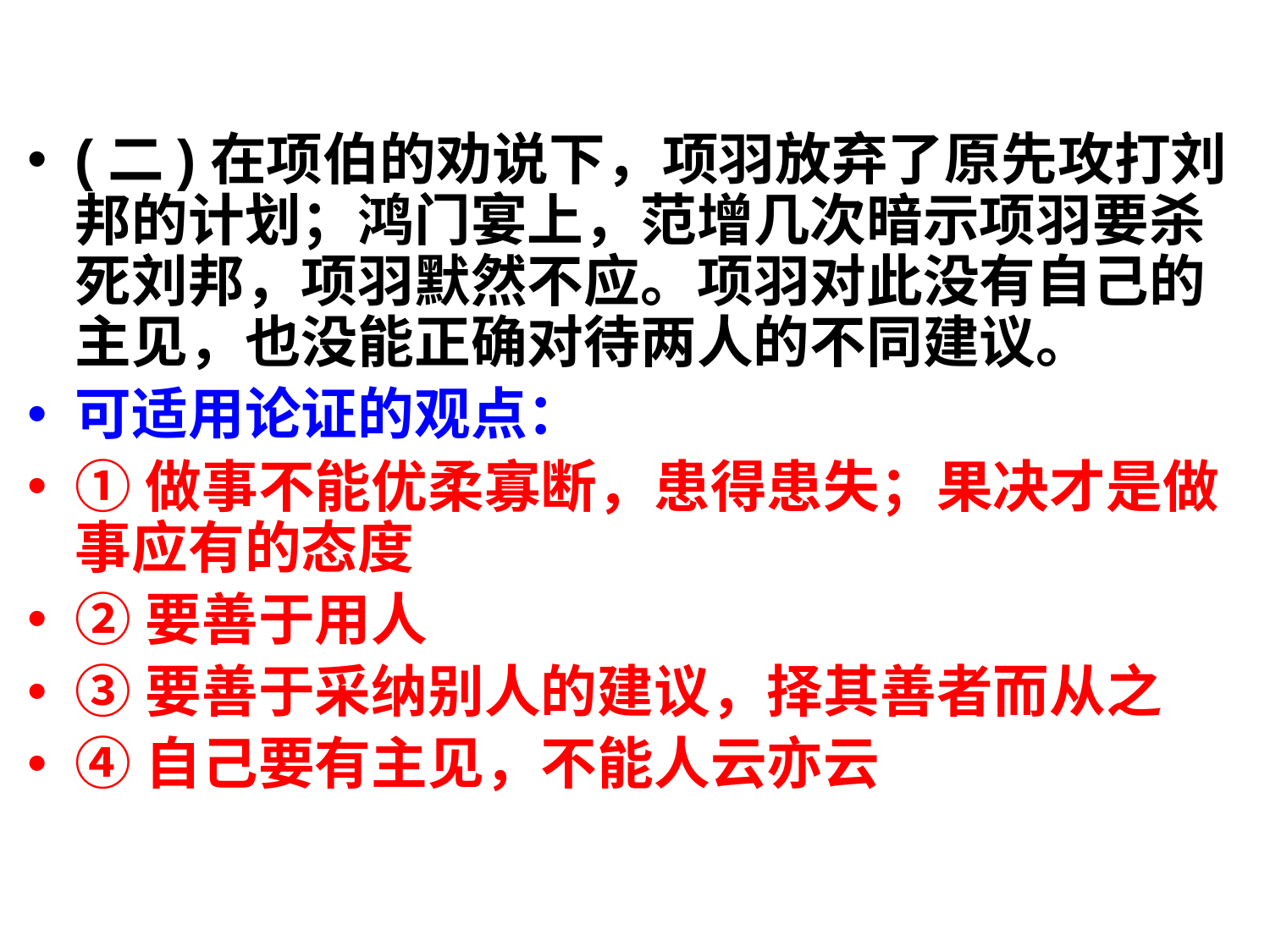

(二)在项伯的劝说下，项羽放弃了原先攻打刘邦的计划；鸿门宴上，范增几次暗示项羽要杀死刘邦，项羽默然不应。项羽对此没有自己的主见，也没能正确对待两人的不同建议。
可适用论证的观点：
①做事不能优柔寡断，患得患失；果决才是做事应有的态度
②要善于用人
③要善于采纳别人的建议，择其善者而从之
④自己要有主见，不能人云亦云